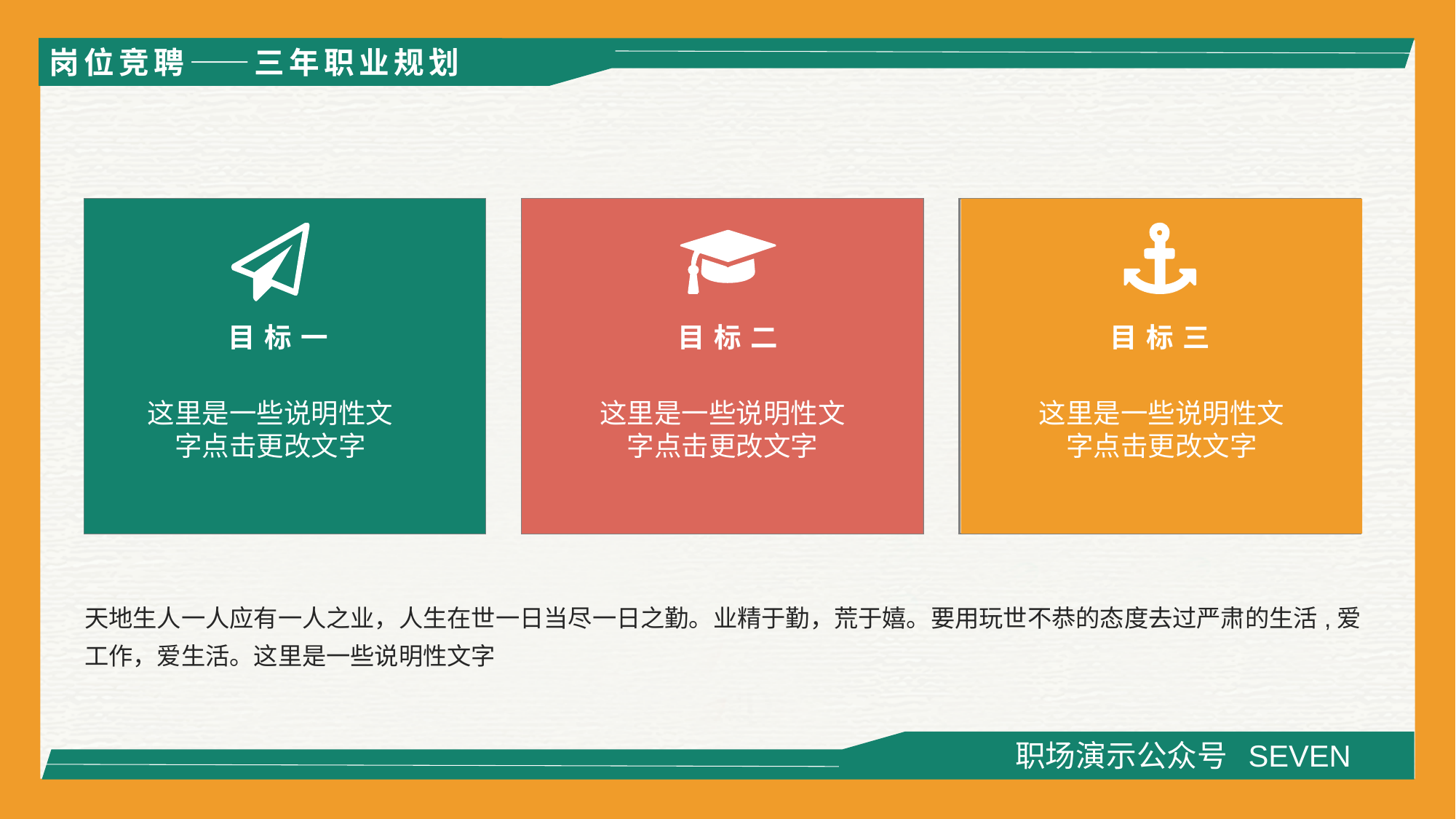

岗位竞聘——三年职业规划

目标一
目标二
目标三
这里是一些说明性文字点击更改文字
这里是一些说明性文字点击更改文字
这里是一些说明性文字点击更改文字
天地生人一人应有一人之业，人生在世一日当尽一日之勤。业精于勤，荒于嬉。要用玩世不恭的态度去过严肃的生活,爱工作，爱生活。这里是一些说明性文字
职场演示公众号  SEVEN